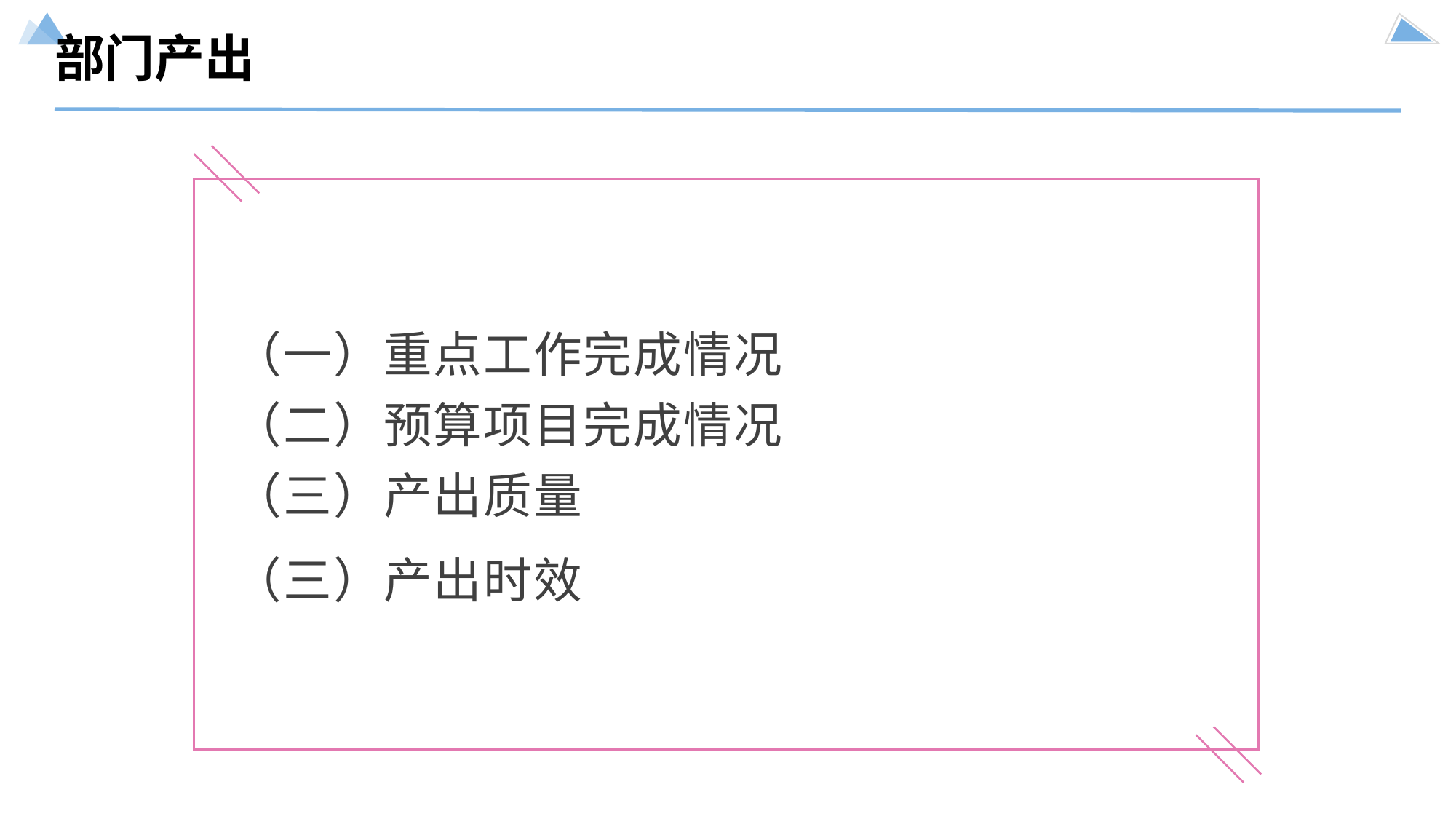

部门产出

（一）重点工作完成情况
（二）预算项目完成情况
（三）产出质量
（三）产出时效